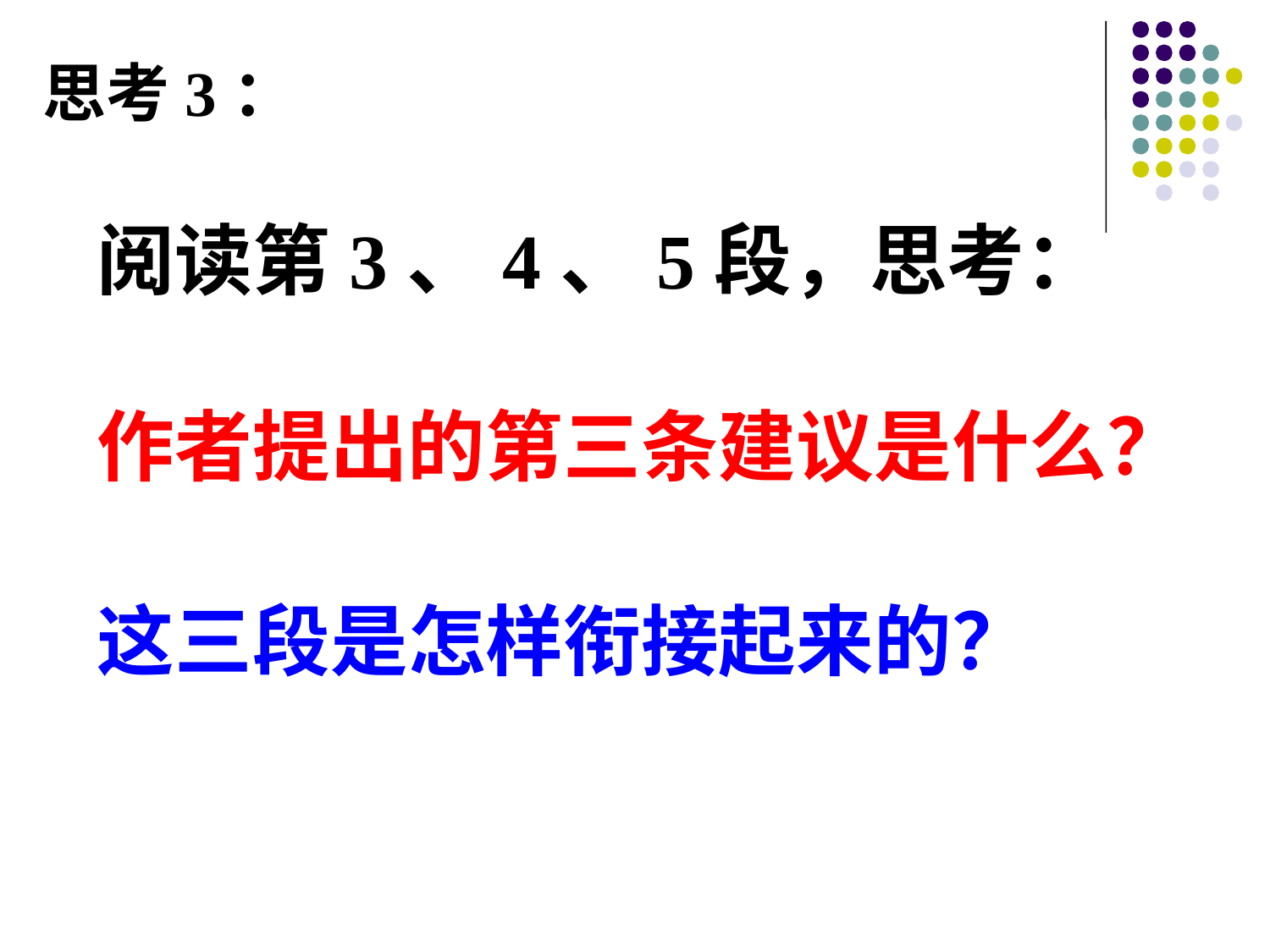

思考3：
阅读第3、4、5段，思考：

作者提出的第三条建议是什么？

这三段是怎样衔接起来的？